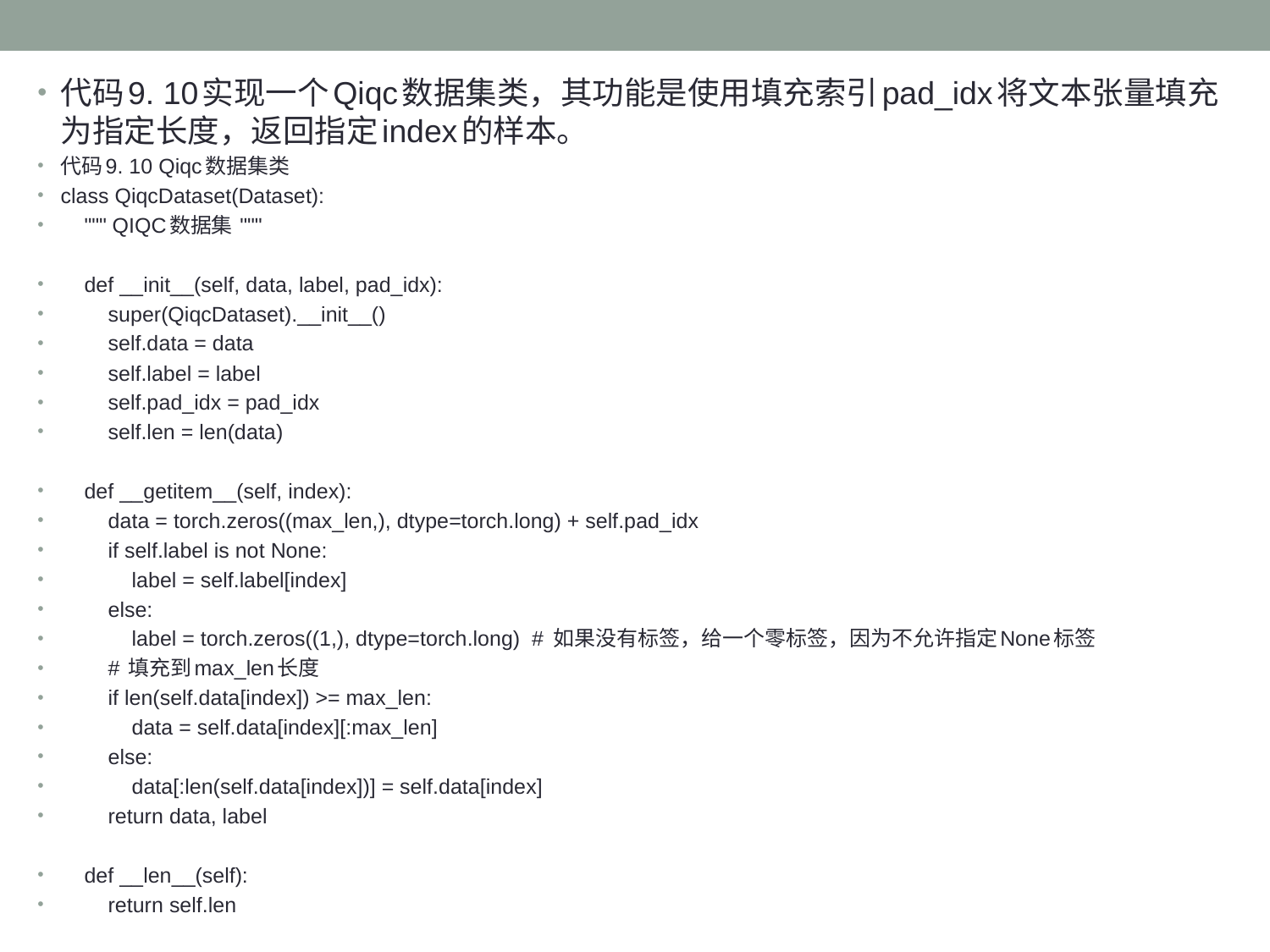

代码9. 10实现一个Qiqc数据集类，其功能是使用填充索引pad_idx将文本张量填充为指定长度，返回指定index的样本。
代码9. 10 Qiqc数据集类
class QiqcDataset(Dataset):
    """ QIQC数据集 """

    def __init__(self, data, label, pad_idx):
        super(QiqcDataset).__init__()
        self.data = data
        self.label = label
        self.pad_idx = pad_idx
        self.len = len(data)

    def __getitem__(self, index):
        data = torch.zeros((max_len,), dtype=torch.long) + self.pad_idx
        if self.label is not None:
            label = self.label[index]
        else:
            label = torch.zeros((1,), dtype=torch.long)  # 如果没有标签，给一个零标签，因为不允许指定None标签
        # 填充到max_len长度
        if len(self.data[index]) >= max_len:
            data = self.data[index][:max_len]
        else:
            data[:len(self.data[index])] = self.data[index]
        return data, label

    def __len__(self):
        return self.len